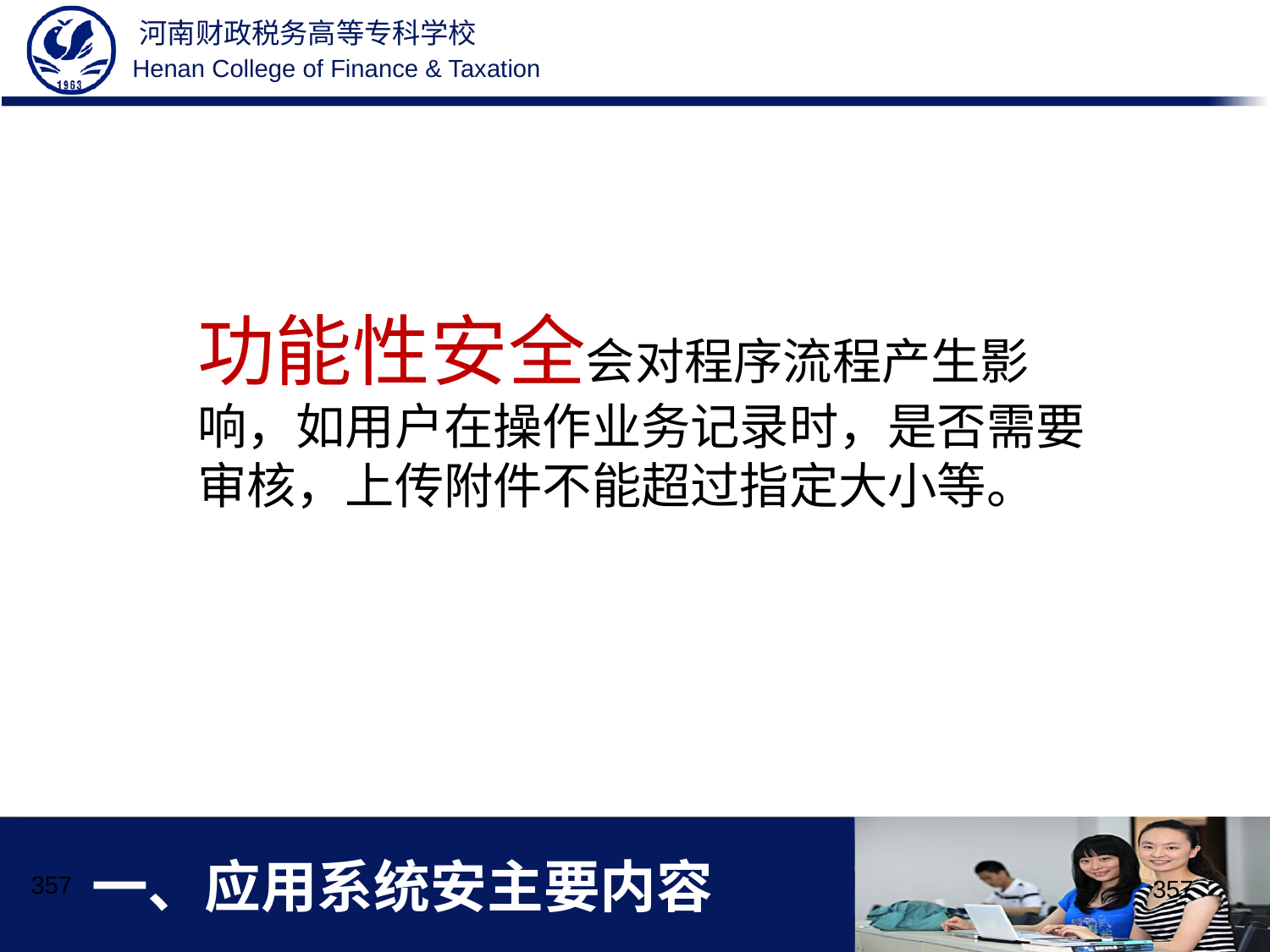

功能性安全会对程序流程产生影响，如用户在操作业务记录时，是否需要审核，上传附件不能超过指定大小等。
# 一、应用系统安主要内容
357
357